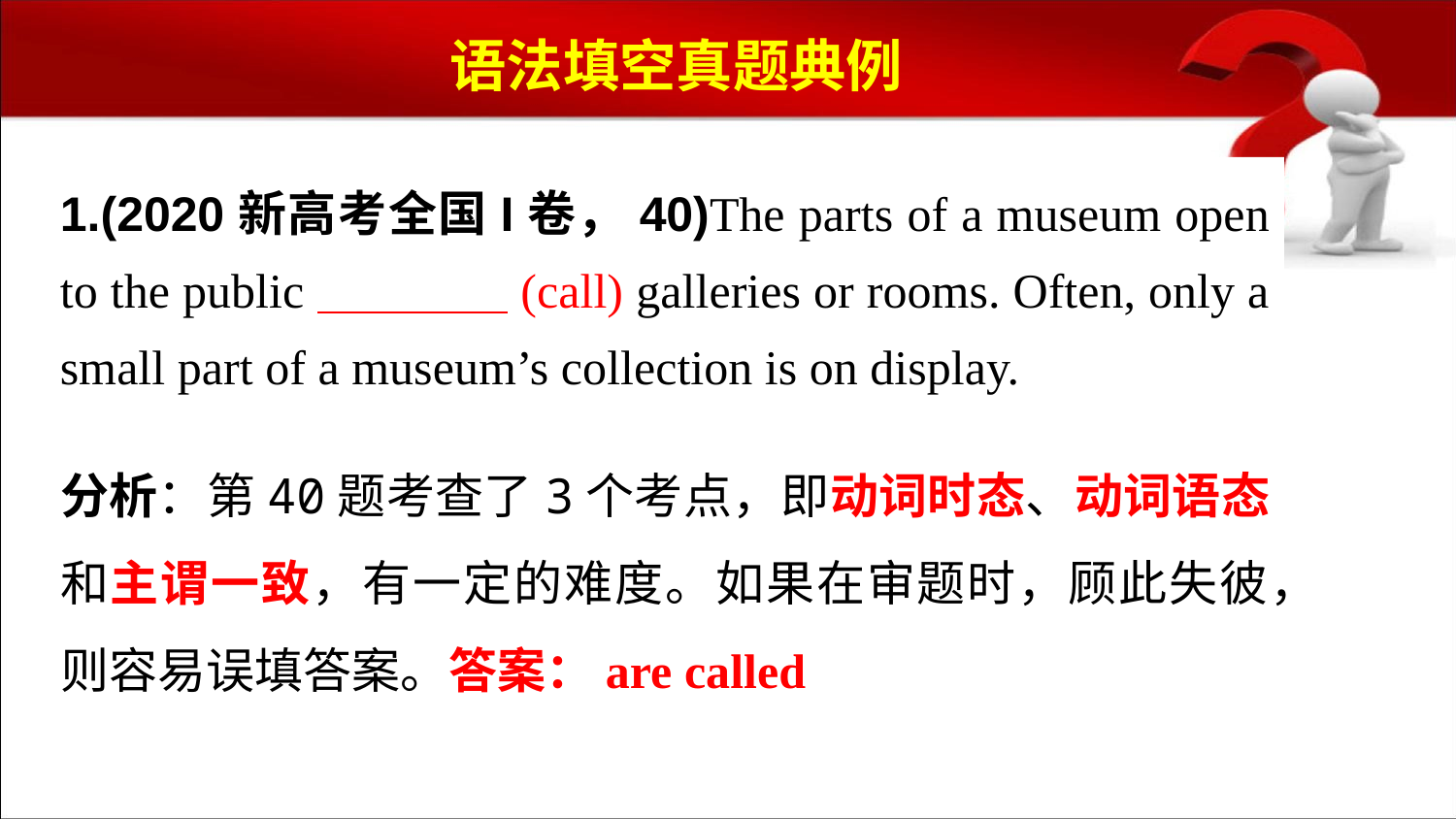

语法填空真题典例
1.(2020新高考全国I卷，40)The parts of a museum open to the public                 (call) galleries or rooms. Often, only a small part of a museum’s collection is on display.
分析：第40题考查了3个考点，即动词时态、动词语态和主谓一致，有一定的难度。如果在审题时，顾此失彼，则容易误填答案。答案：are called